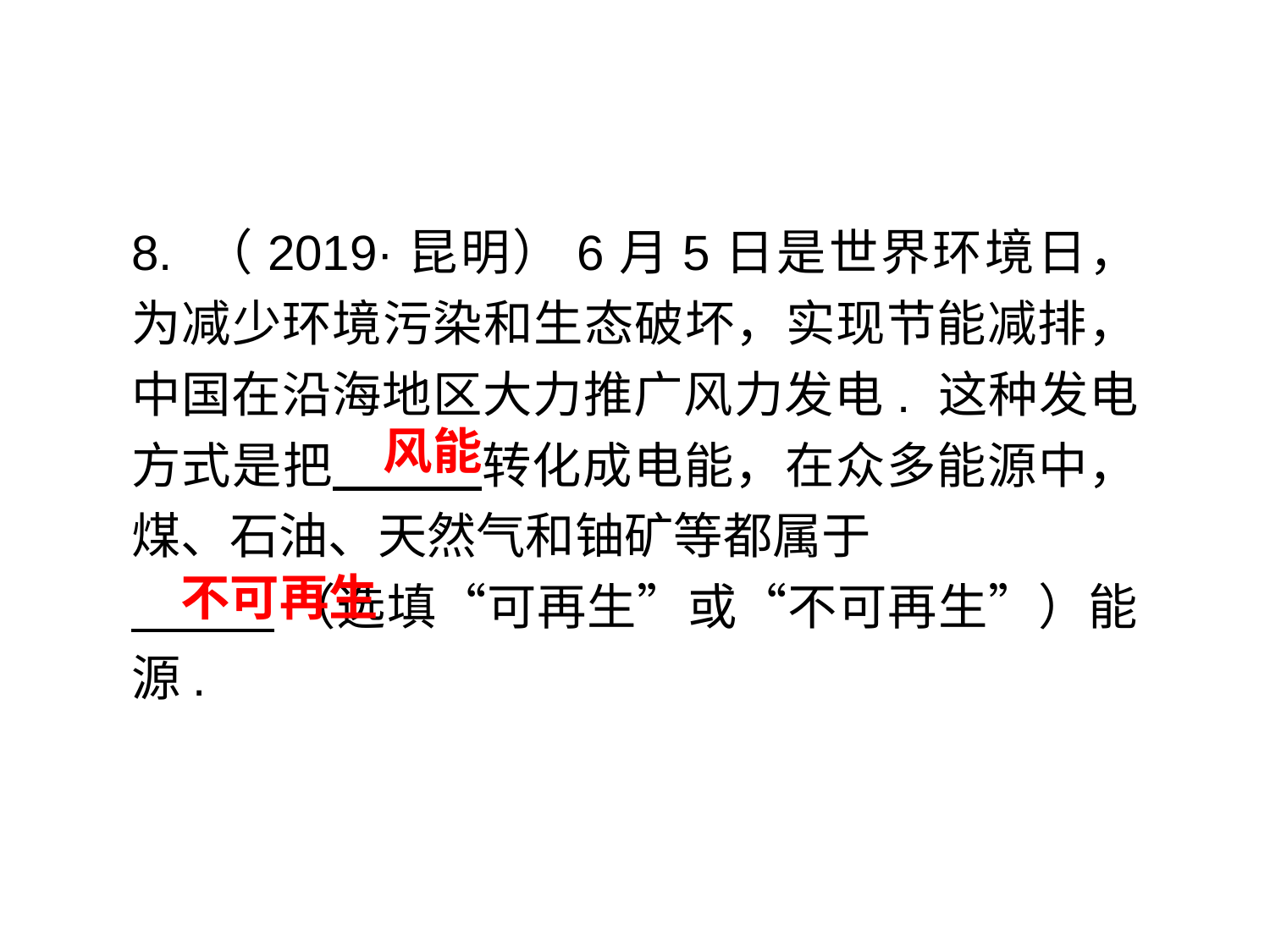

8. （2019·昆明）6月5日是世界环境日，为减少环境污染和生态破坏，实现节能减排，中国在沿海地区大力推广风力发电. 这种发电方式是把            转化成电能，在众多能源中，煤、石油、天然气和铀矿等都属于
            （选填“可再生”或“不可再生”）能源.
风能
不可再生